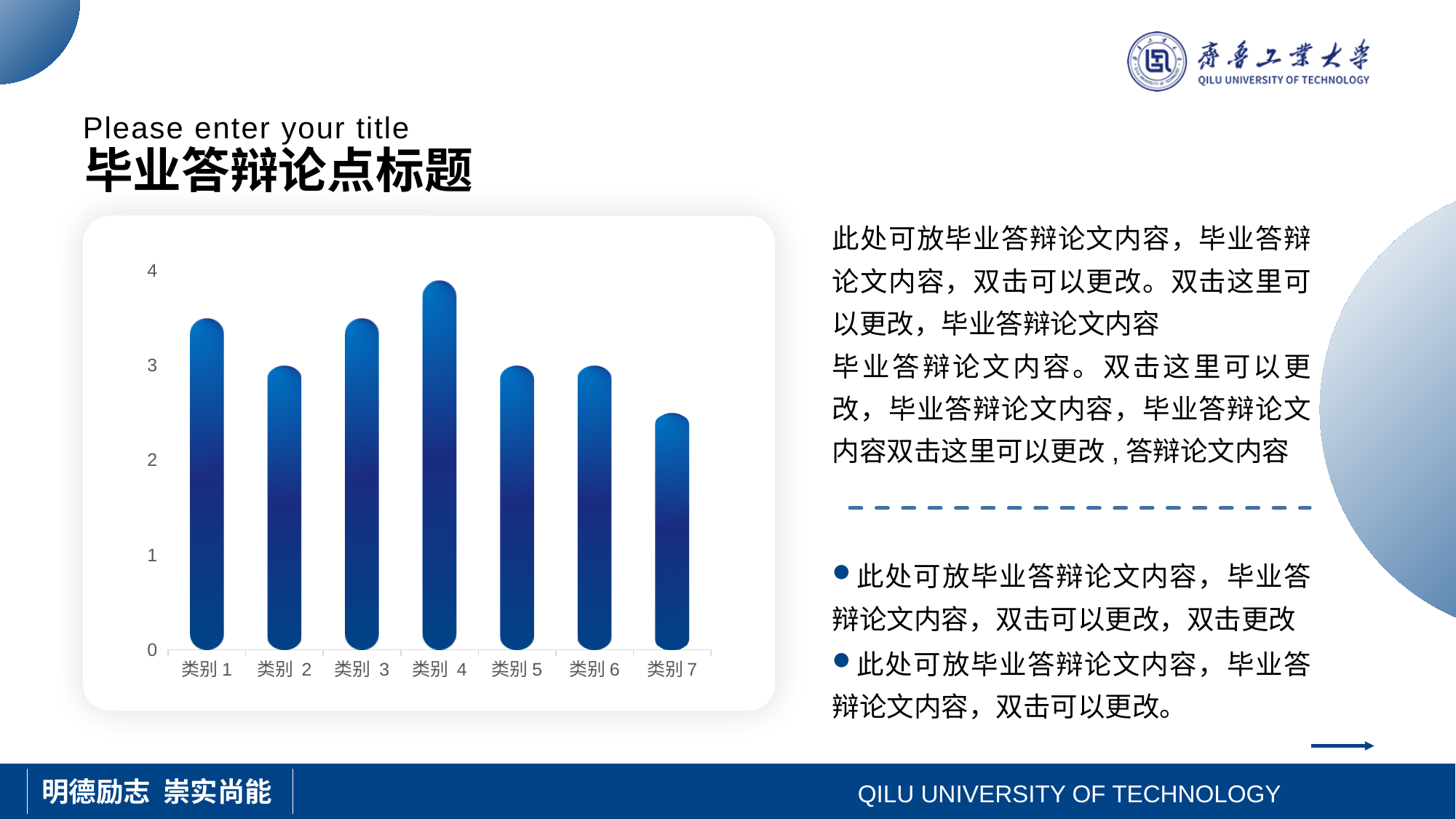

Please enter your title
毕业答辩论点标题

此处可放毕业答辩论文内容，毕业答辩论文内容，双击可以更改。双击这里可以更改，毕业答辩论文内容
毕业答辩论文内容。双击这里可以更改，毕业答辩论文内容，毕业答辩论文内容双击这里可以更改,答辩论文内容

### Chart

| Category | 系列 1 |
|---|---|
| 类别1 | 3.5 |
| 类别 2 | 3.0 |
| 类别 3 | 3.5 |
| 类别 4 | 3.9 |
| 类别5 | 3.0 |
| 类别6 | 3.0 |
| 类别7 | 2.5 |
此处可放毕业答辩论文内容，毕业答辩论文内容，双击可以更改，双击更改
此处可放毕业答辩论文内容，毕业答辩论文内容，双击可以更改。